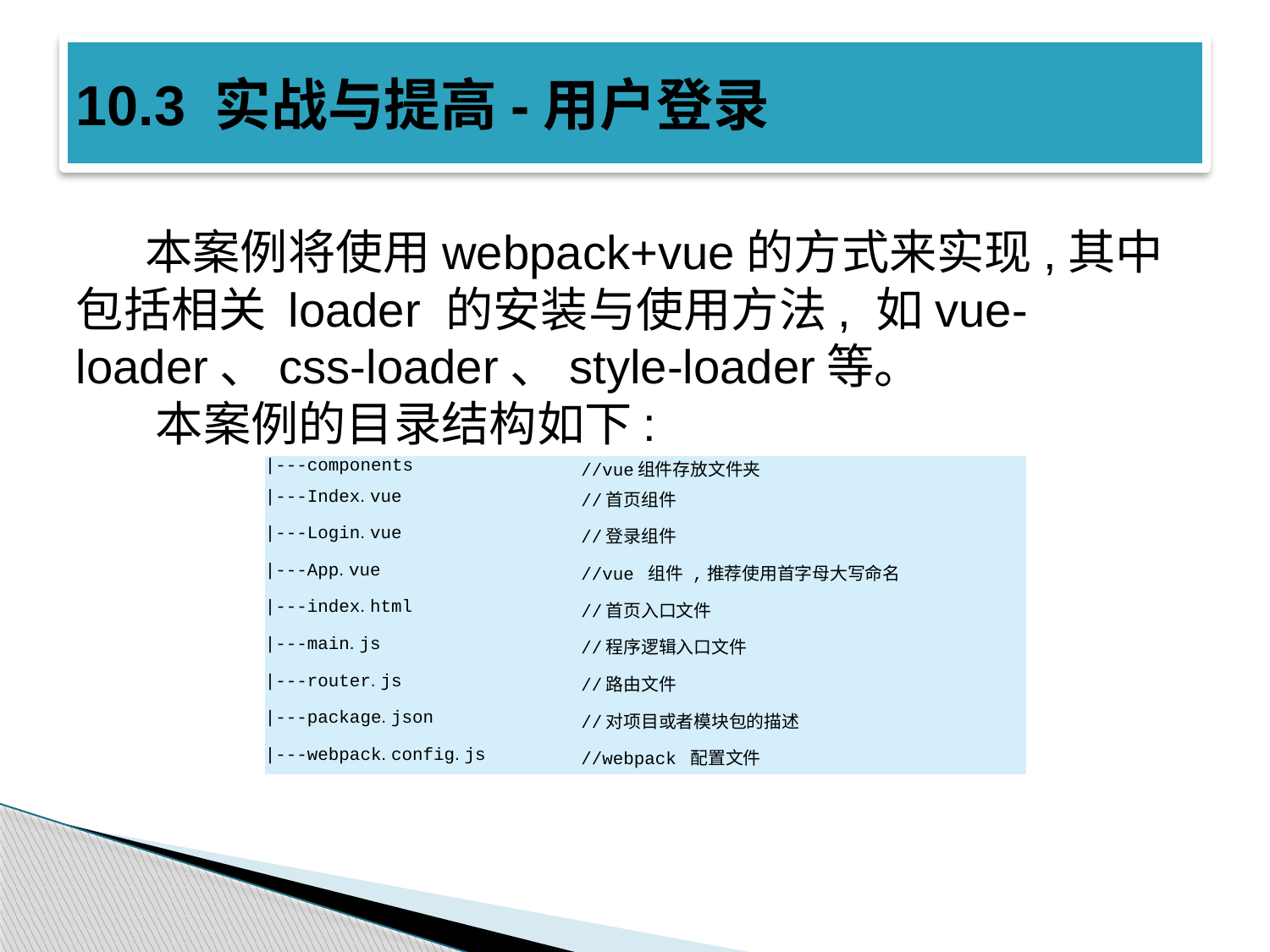

# 10.3 实战与提高-用户登录
  本案例将使用webpack+vue的方式来实现,其中包括相关 loader 的安装与使用方法, 如vue-loader、css-loader、style-loader等。
   本案例的目录结构如下:

| |---components | //vue组件存放文件夹 |
| --- | --- |
| |---Index. vue | //首页组件 |
| |---Login. vue | //登录组件 |
| |---App. vue | //vue 组件 ,推荐使用首字母大写命名 |
| |---index. html | //首页入口文件 |
| |---main. js | //程序逻辑入口文件 |
| |---router. js | //路由文件 |
| |---package. json | //对项目或者模块包的描述 |
| |---webpack. config. js | //webpack 配置文件 |